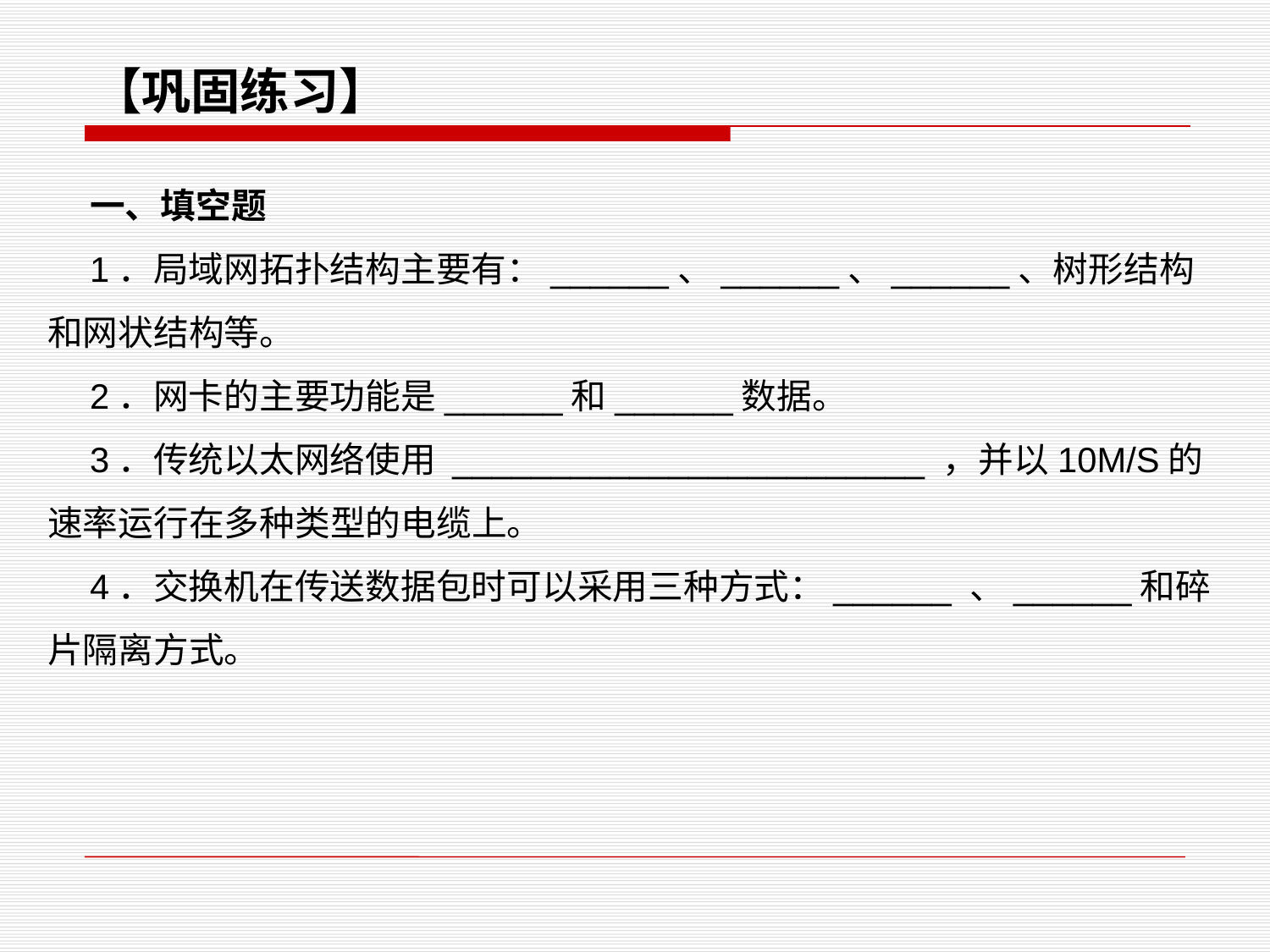

【巩固练习】
一、填空题
1．局域网拓扑结构主要有：______、______、______、树形结构和网状结构等。
2．网卡的主要功能是______和______数据。
3．传统以太网络使用 ________________________ ，并以10M/S的速率运行在多种类型的电缆上。
4．交换机在传送数据包时可以采用三种方式：______ 、______和碎片隔离方式。
126